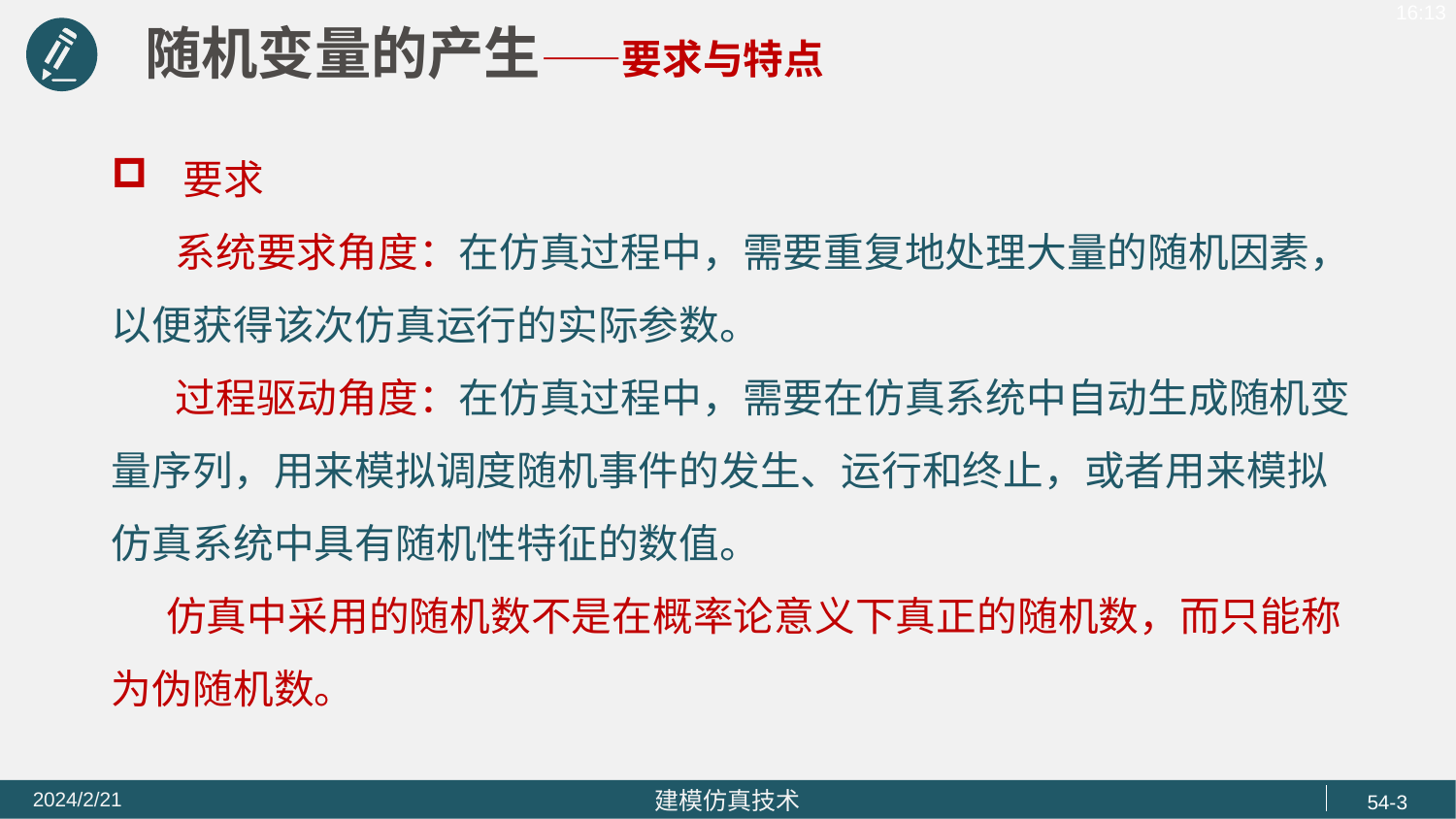

随机变量的产生——要求与特点

要求
      系统要求角度：在仿真过程中，需要重复地处理大量的随机因素，以便获得该次仿真运行的实际参数。
      过程驱动角度：在仿真过程中，需要在仿真系统中自动生成随机变量序列，用来模拟调度随机事件的发生、运行和终止，或者用来模拟仿真系统中具有随机性特征的数值。
     仿真中采用的随机数不是在概率论意义下真正的随机数，而只能称为伪随机数。